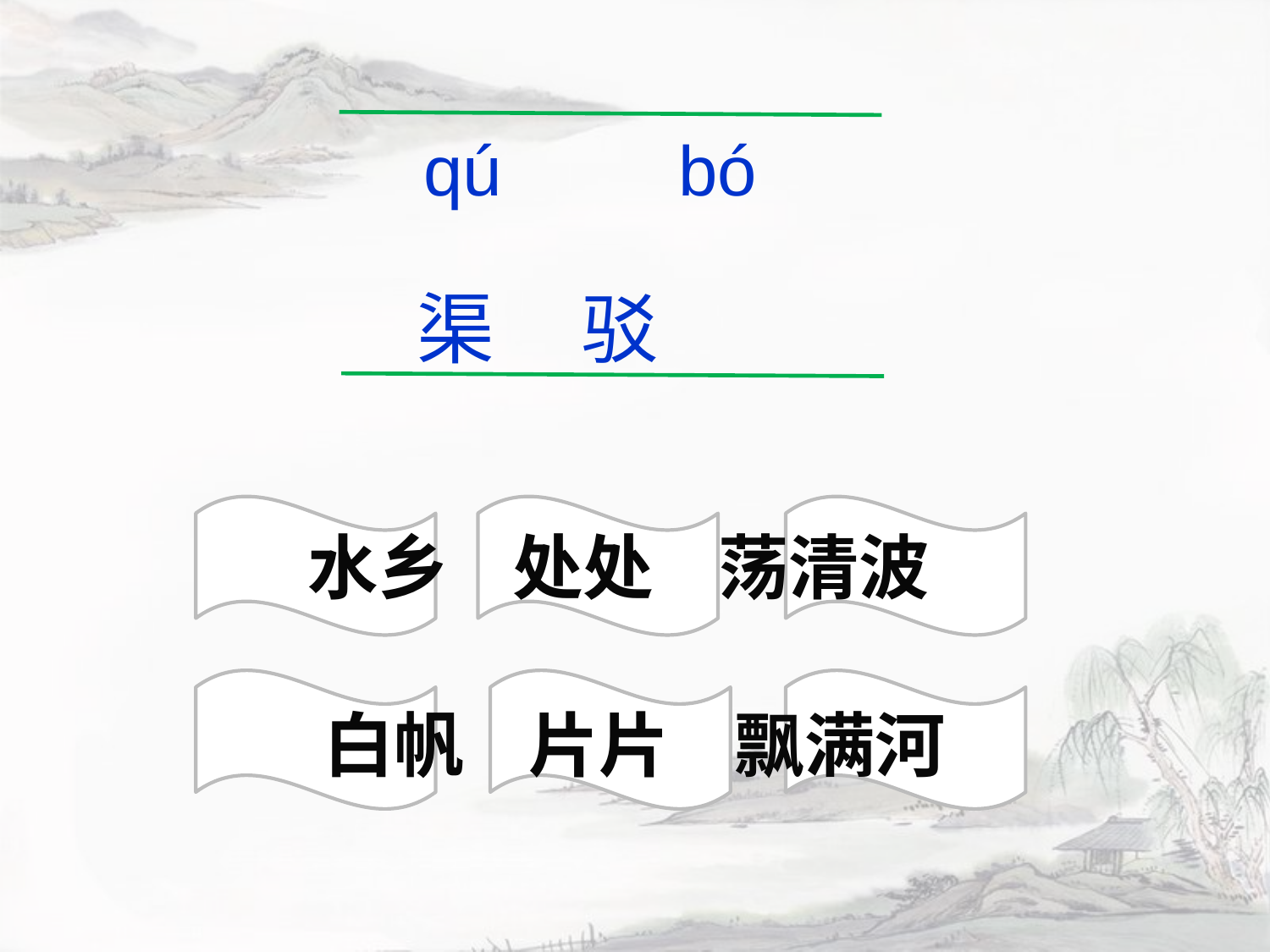

qú         bó
渠     驳

水乡    处处    荡清波

白帆    片片    飘满河